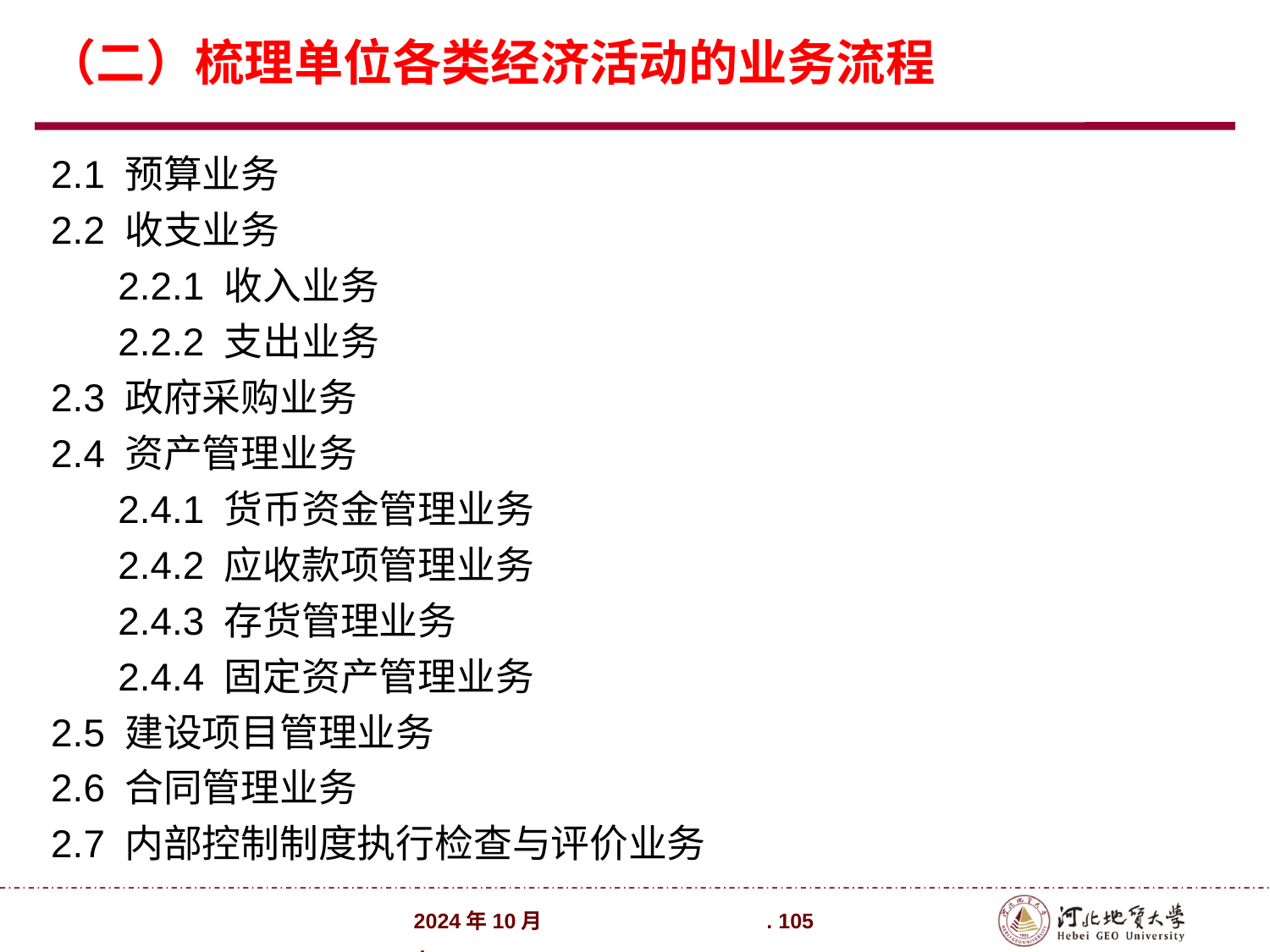

# （二）梳理单位各类经济活动的业务流程
2.1 预算业务
2.2 收支业务
	2.2.1 收入业务
	2.2.2 支出业务
2.3 政府采购业务
2.4 资产管理业务
	2.4.1 货币资金管理业务
	2.4.2 应收款项管理业务
	2.4.3 存货管理业务
	2.4.4 固定资产管理业务
2.5 建设项目管理业务
2.6 合同管理业务
2.7 内部控制制度执行检查与评价业务
2024年10月                                             . 105 .